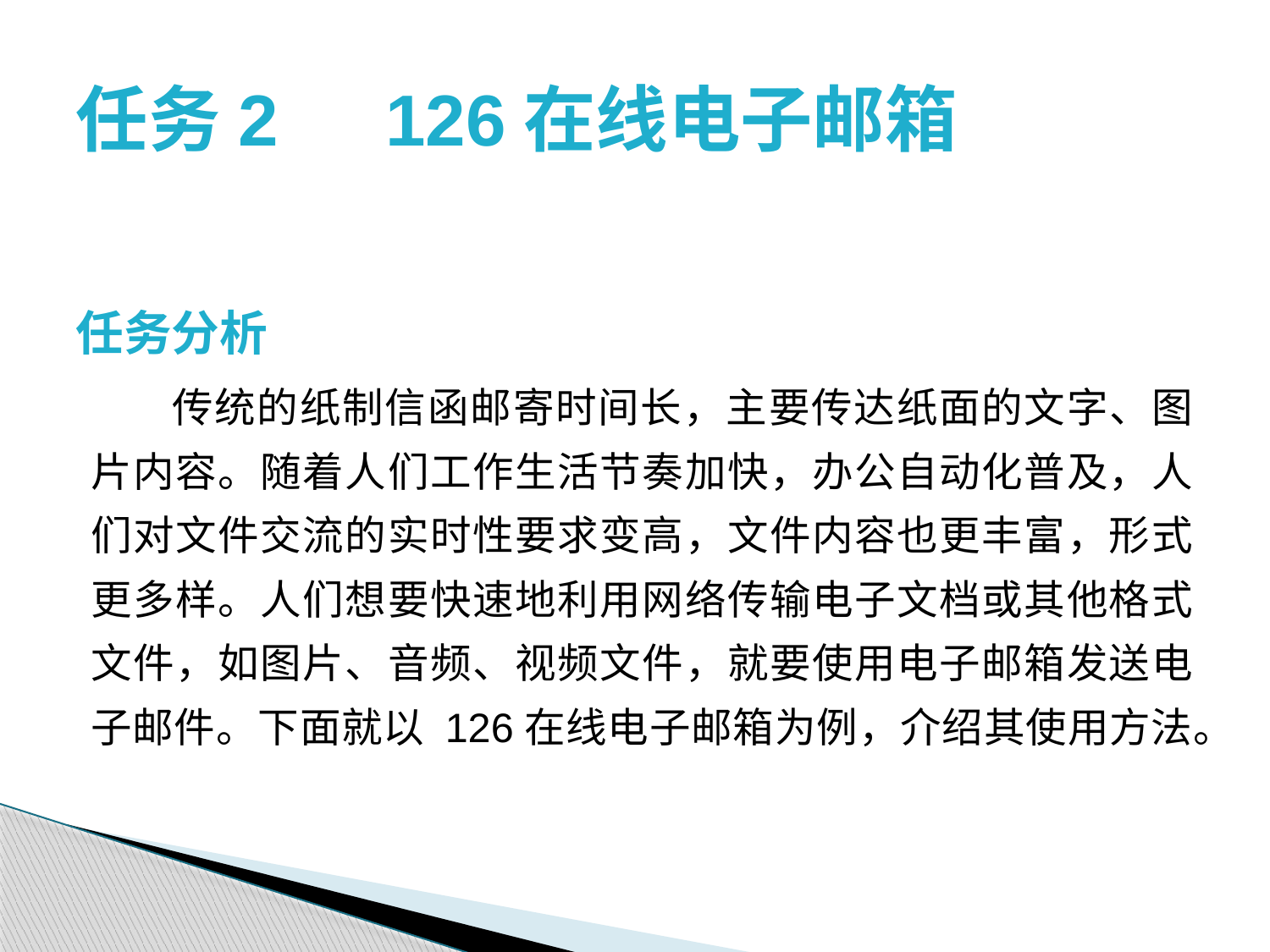

# 任务2　126在线电子邮箱
任务分析
传统的纸制信函邮寄时间长，主要传达纸面的文字、图片内容。随着人们工作生活节奏加快，办公自动化普及，人们对文件交流的实时性要求变高，文件内容也更丰富，形式更多样。人们想要快速地利用网络传输电子文档或其他格式文件，如图片、音频、视频文件，就要使用电子邮箱发送电子邮件。下面就以 126在线电子邮箱为例，介绍其使用方法。